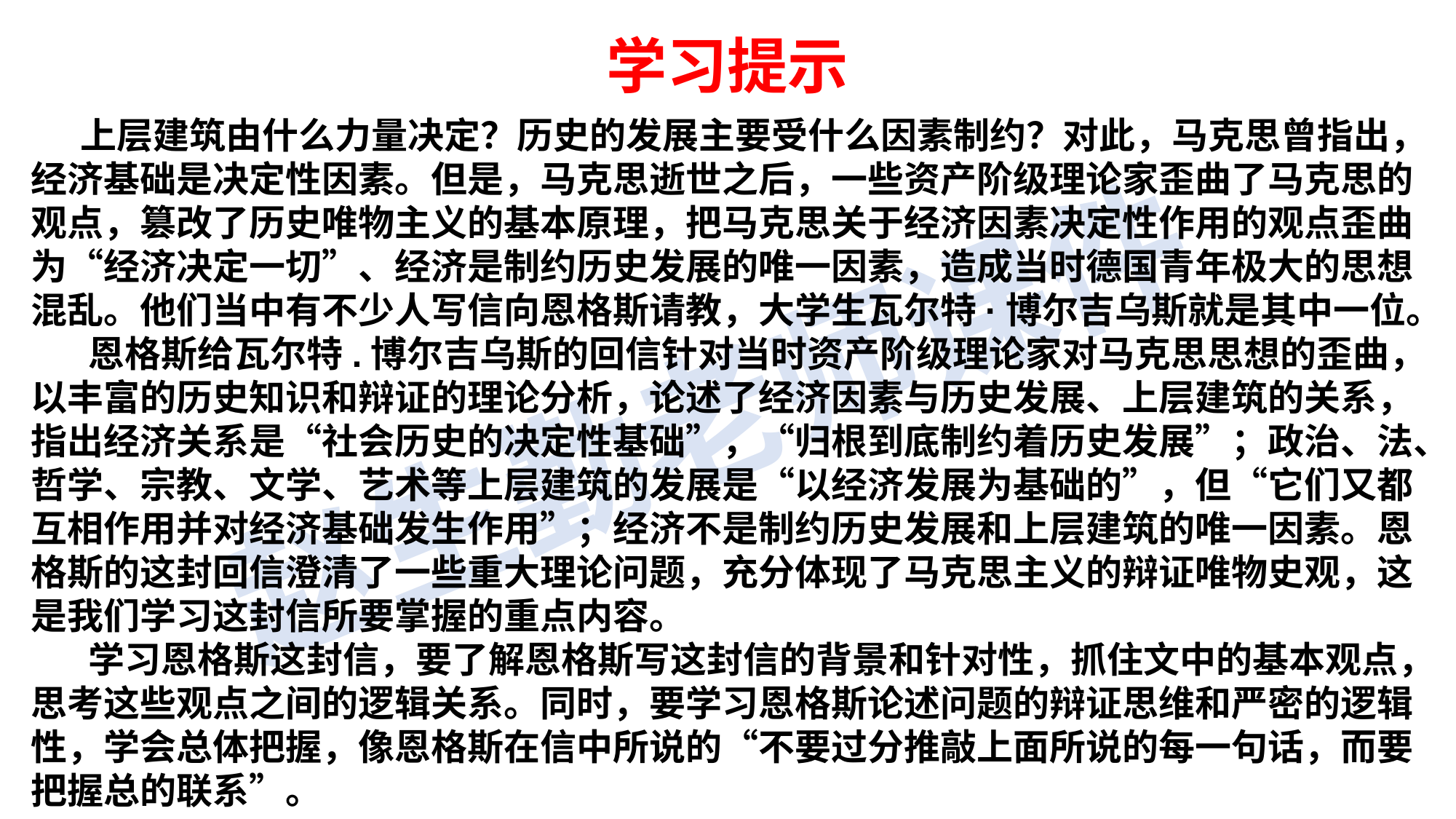

学习提示
     上层建筑由什么力量决定？历史的发展主要受什么因素制约？对此，马克思曾指出，经济基础是决定性因素。但是，马克思逝世之后，一些资产阶级理论家歪曲了马克思的观点，篡改了历史唯物主义的基本原理，把马克思关于经济因素决定性作用的观点歪曲为“经济决定一切”、经济是制约历史发展的唯一因素，造成当时德国青年极大的思想混乱。他们当中有不少人写信向恩格斯请教，大学生瓦尔特·博尔吉乌斯就是其中一位。
      恩格斯给瓦尔特.博尔吉乌斯的回信针对当时资产阶级理论家对马克思思想的歪曲，以丰富的历史知识和辩证的理论分析，论述了经济因素与历史发展、上层建筑的关系，指出经济关系是“社会历史的决定性基础”，“归根到底制约着历史发展”；政治、法、哲学、宗教、文学、艺术等上层建筑的发展是“以经济发展为基础的”，但“它们又都互相作用并对经济基础发生作用”；经济不是制约历史发展和上层建筑的唯一因素。恩格斯的这封回信澄清了一些重大理论问题，充分体现了马克思主义的辩证唯物史观，这是我们学习这封信所要掌握的重点内容。
      学习恩格斯这封信，要了解恩格斯写这封信的背景和针对性，抓住文中的基本观点，思考这些观点之间的逻辑关系。同时，要学习恩格斯论述问题的辩证思维和严密的逻辑性，学会总体把握，像恩格斯在信中所说的“不要过分推敲上面所说的每一句话，而要把握总的联系”。